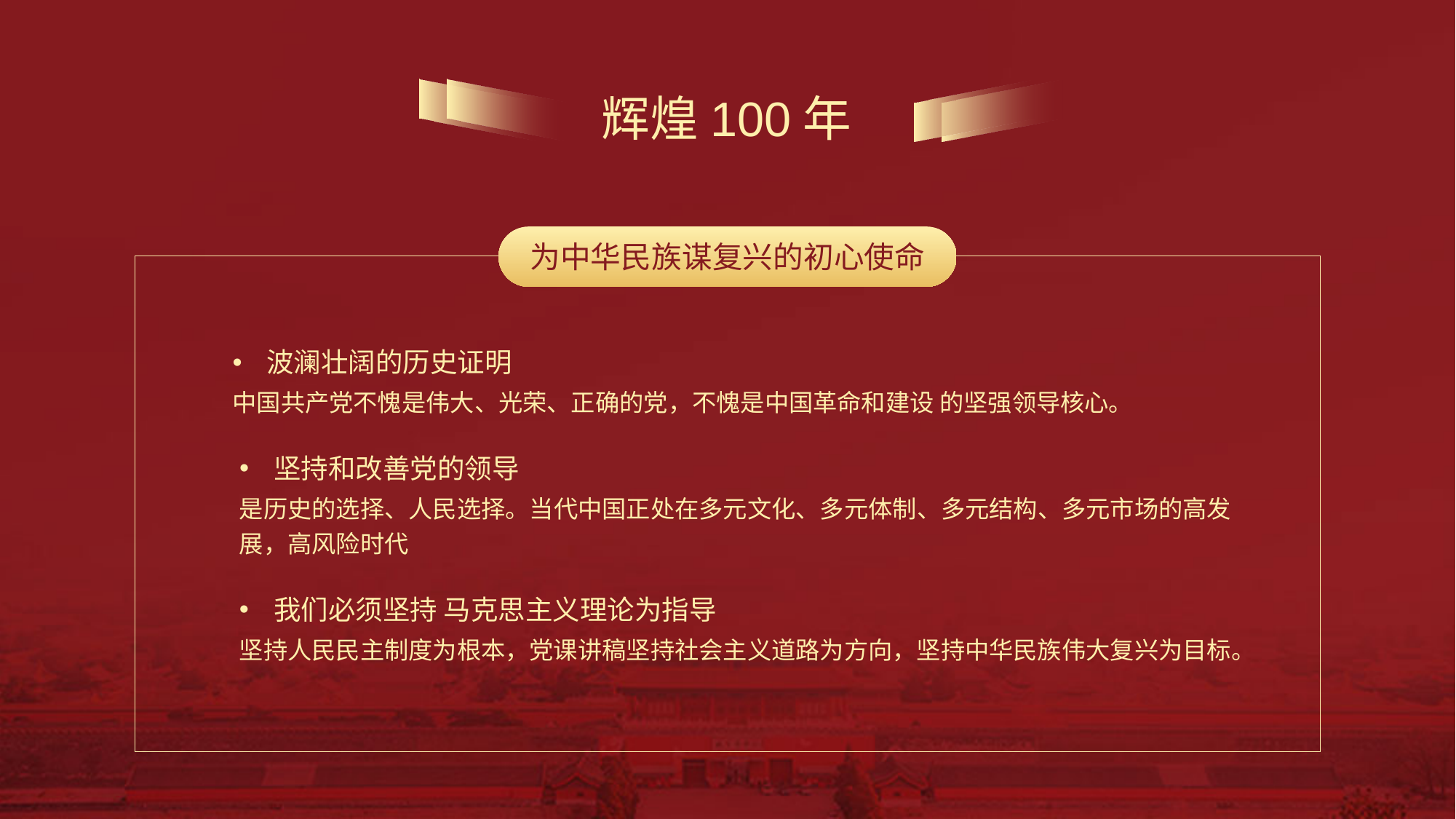

辉煌100年

为中华民族谋复兴的初心使命

波澜壮阔的历史证明
中国共产党不愧是伟大、光荣、正确的党，不愧是中国革命和建设 的坚强领导核心。
坚持和改善党的领导
是历史的选择、人民选择。当代中国正处在多元文化、多元体制、多元结构、多元市场的高发展，高风险时代
我们必须坚持 马克思主义理论为指导
坚持人民民主制度为根本，党课讲稿坚持社会主义道路为方向，坚持中华民族伟大复兴为目标。